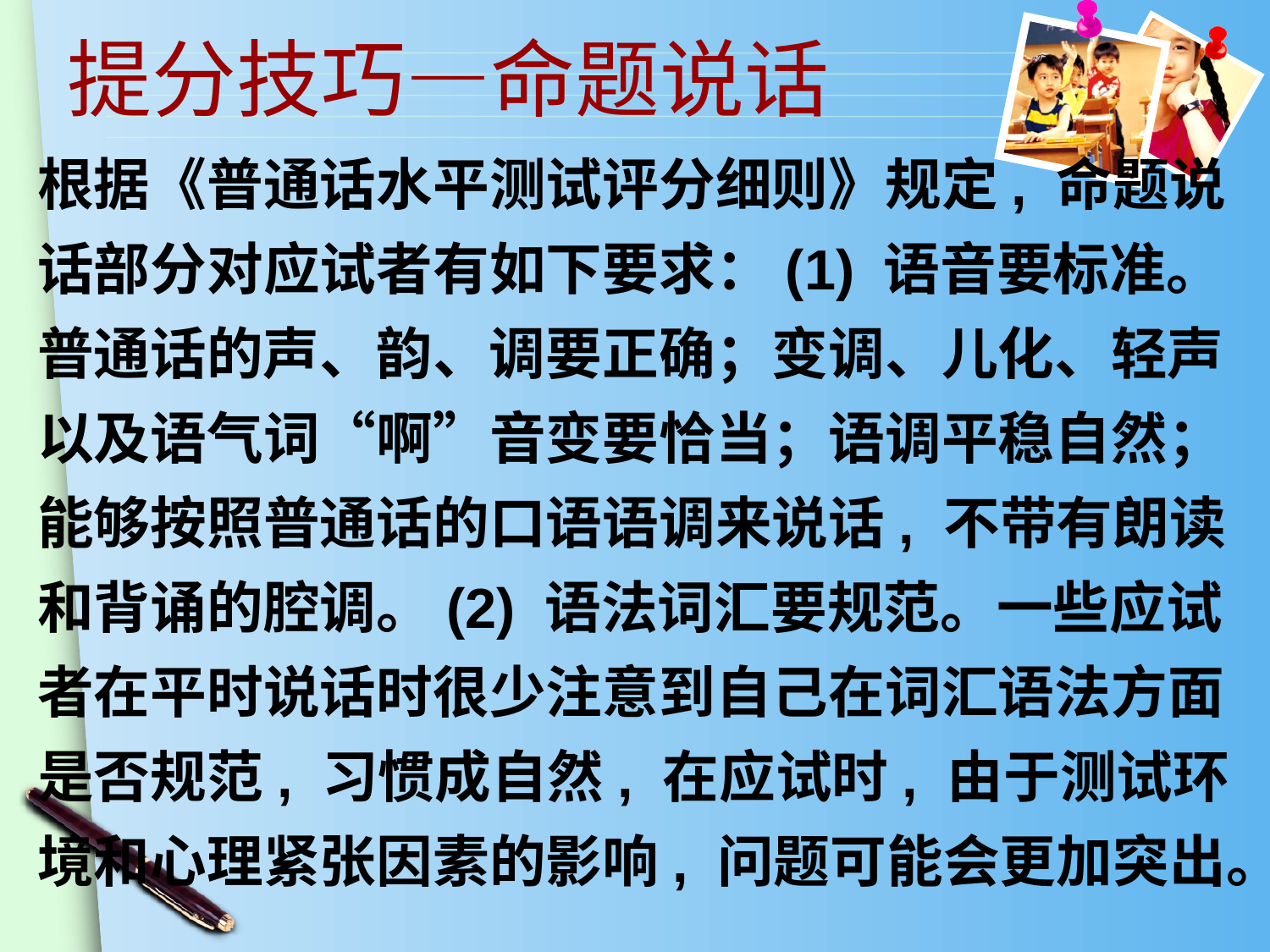

提分技巧—命题说话
根据《普通话水平测试评分细则》规定, 命题说话部分对应试者有如下要求：(1) 语音要标准。普通话的声、韵、调要正确；变调、儿化、轻声以及语气词“啊”音变要恰当；语调平稳自然；能够按照普通话的口语语调来说话, 不带有朗读和背诵的腔调。(2) 语法词汇要规范。一些应试者在平时说话时很少注意到自己在词汇语法方面是否规范, 习惯成自然, 在应试时, 由于测试环境和心理紧张因素的影响, 问题可能会更加突出。